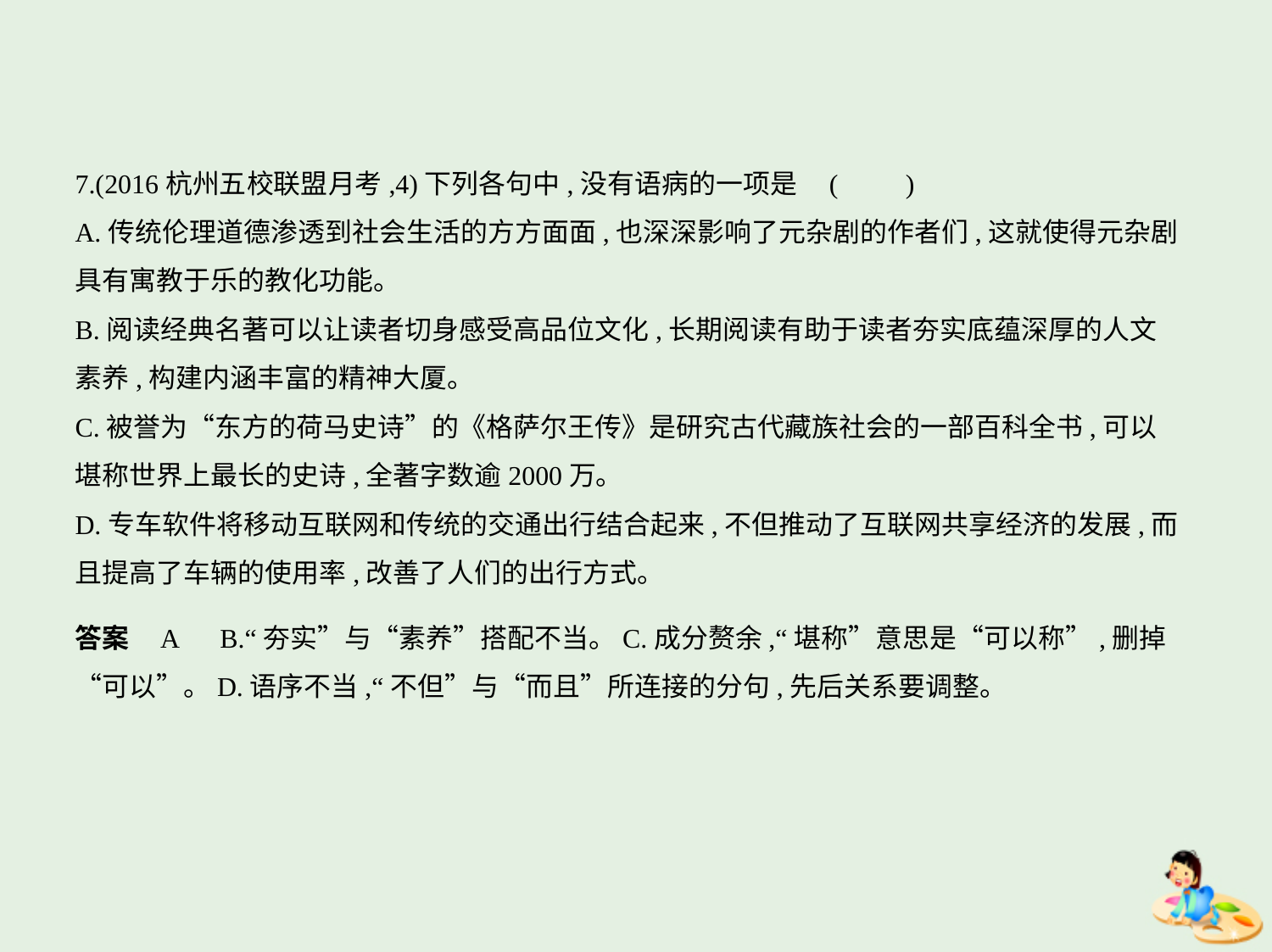

7.(2016杭州五校联盟月考,4)下列各句中,没有语病的一项是 (　　)
A.传统伦理道德渗透到社会生活的方方面面,也深深影响了元杂剧的作者们,这就使得元杂剧
具有寓教于乐的教化功能。
B.阅读经典名著可以让读者切身感受高品位文化,长期阅读有助于读者夯实底蕴深厚的人文
素养,构建内涵丰富的精神大厦。
C.被誉为“东方的荷马史诗”的《格萨尔王传》是研究古代藏族社会的一部百科全书,可以
堪称世界上最长的史诗,全著字数逾2000万。
D.专车软件将移动互联网和传统的交通出行结合起来,不但推动了互联网共享经济的发展,而
且提高了车辆的使用率,改善了人们的出行方式。
答案    A　B.“夯实”与“素养”搭配不当。C.成分赘余,“堪称”意思是“可以称”,删掉
“可以”。D.语序不当,“不但”与“而且”所连接的分句,先后关系要调整。